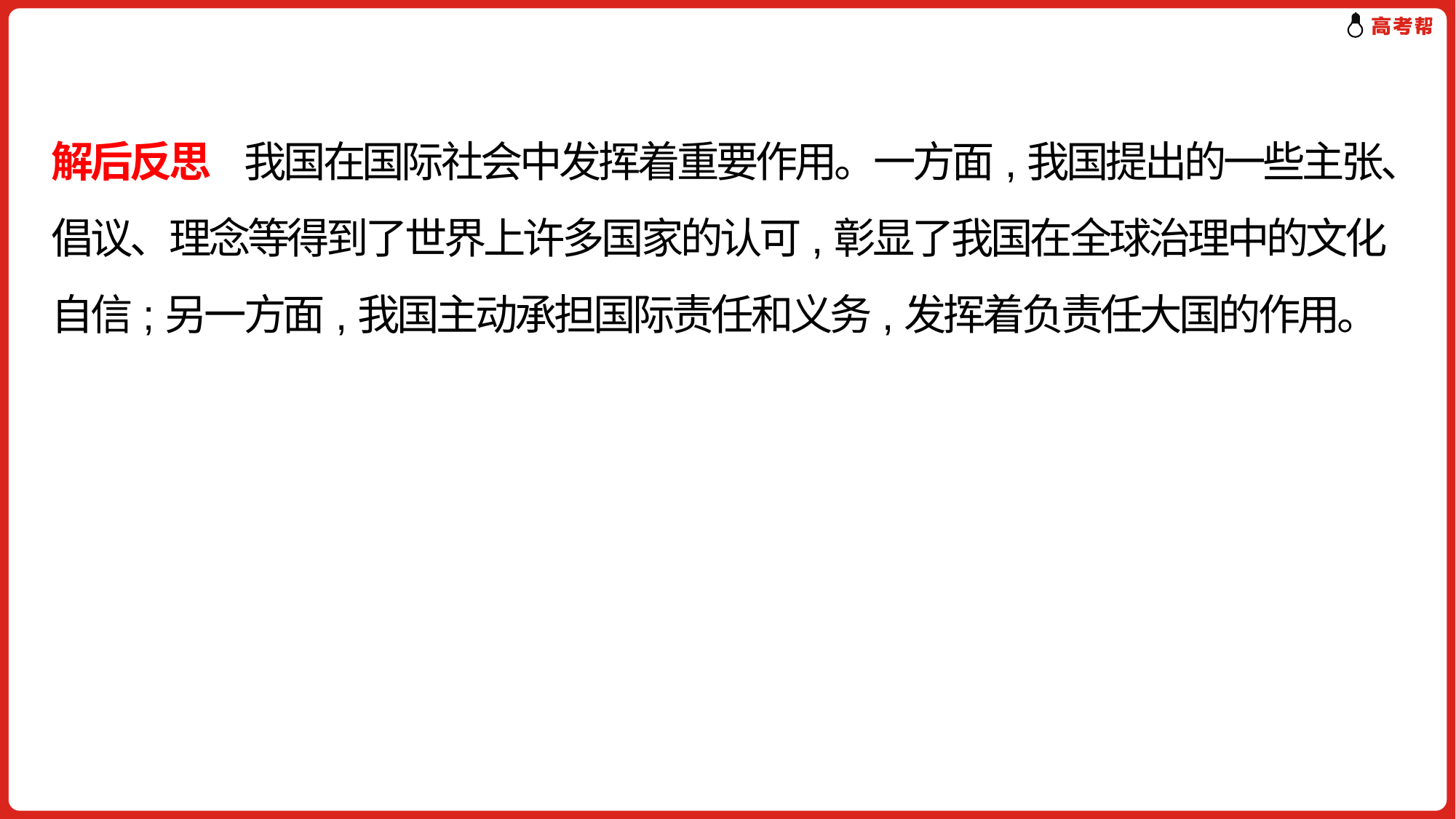

# 解后反思     我国在国际社会中发挥着重要作用。一方面,我国提出的一些主张、倡议、理念等得到了世界上许多国家的认可,彰显了我国在全球治理中的文化自信;另一方面,我国主动承担国际责任和义务,发挥着负责任大国的作用。